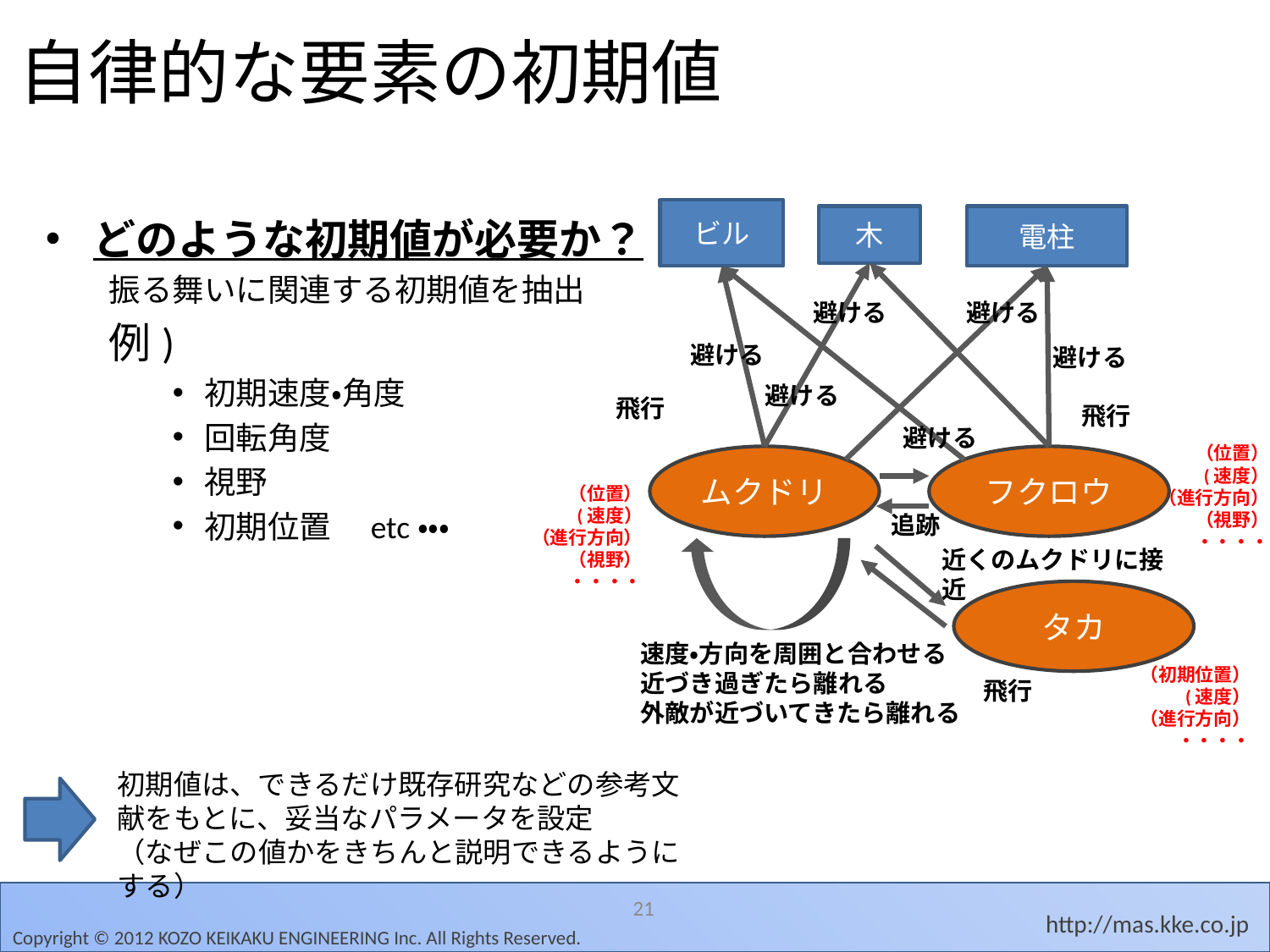

# 自律的な要素の初期値
ビル
どのような初期値が必要か？
振る舞いに関連する初期値を抽出
例)
初期速度・角度
回転角度
視野
初期位置　etc・・・

木
電柱
避ける
避ける
避ける
避ける
避ける
飛行
飛行
避ける
（位置）
(速度）
（進行方向）
（視野）
・・・・
ムクドリ
フクロウ
（位置）
(速度）
（進行方向）
（視野）
・・・・
追跡

近くのムクドリに接近
タカ
速度・方向を周囲と合わせる
近づき過ぎたら離れる
外敵が近づいてきたら離れる
（初期位置）
(速度）
（進行方向）
・・・・
飛行
初期値は、できるだけ既存研究などの参考文献をもとに、妥当なパラメータを設定
（なぜこの値かをきちんと説明できるようにする）

21
Copyright © 2012 KOZO KEIKAKU ENGINEERING Inc. All Rights Reserved.